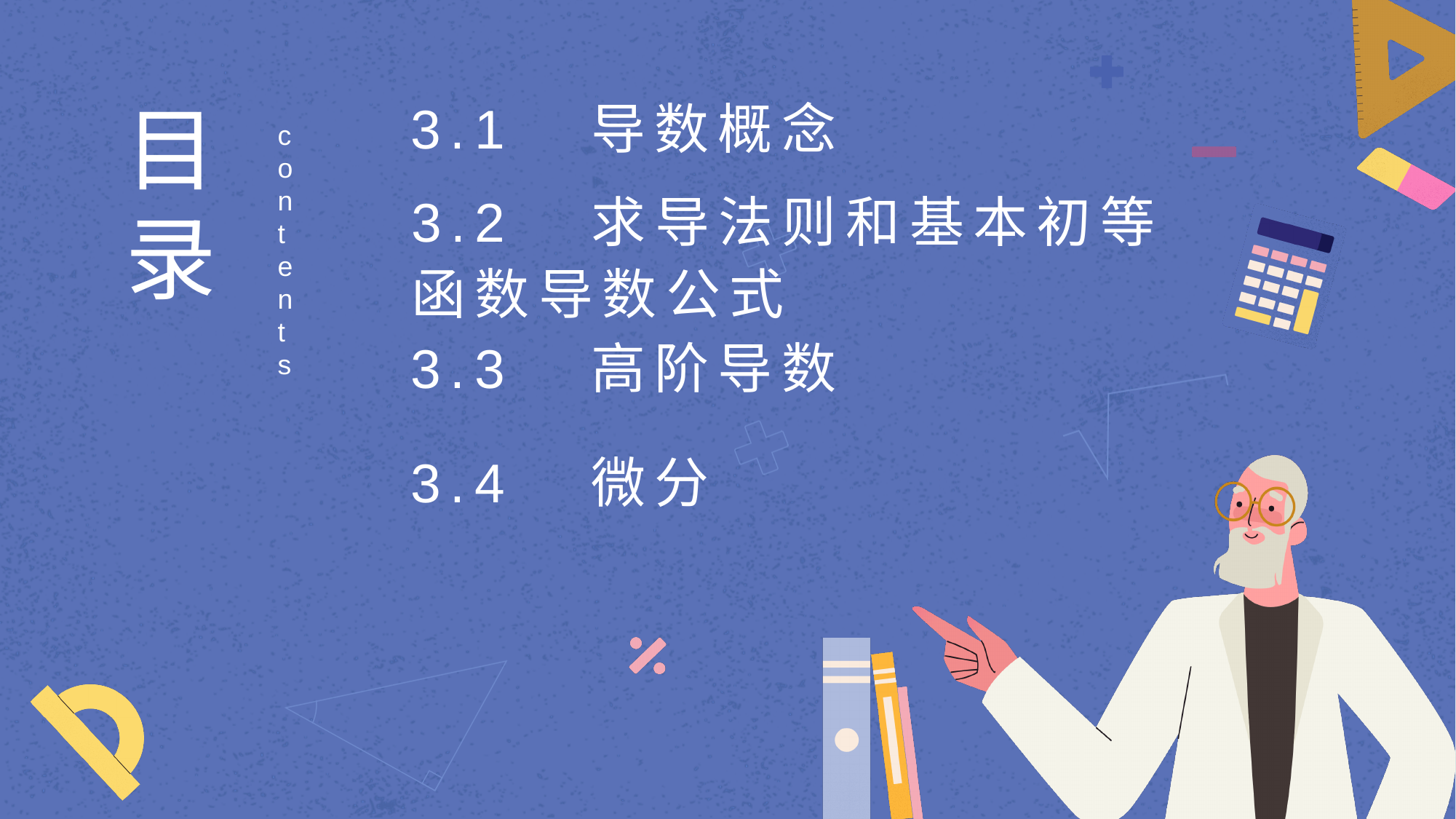

目
录
3.1　导数概念
contents
3.2　求导法则和基本初等函数导数公式
3.3　高阶导数
3.4　微分